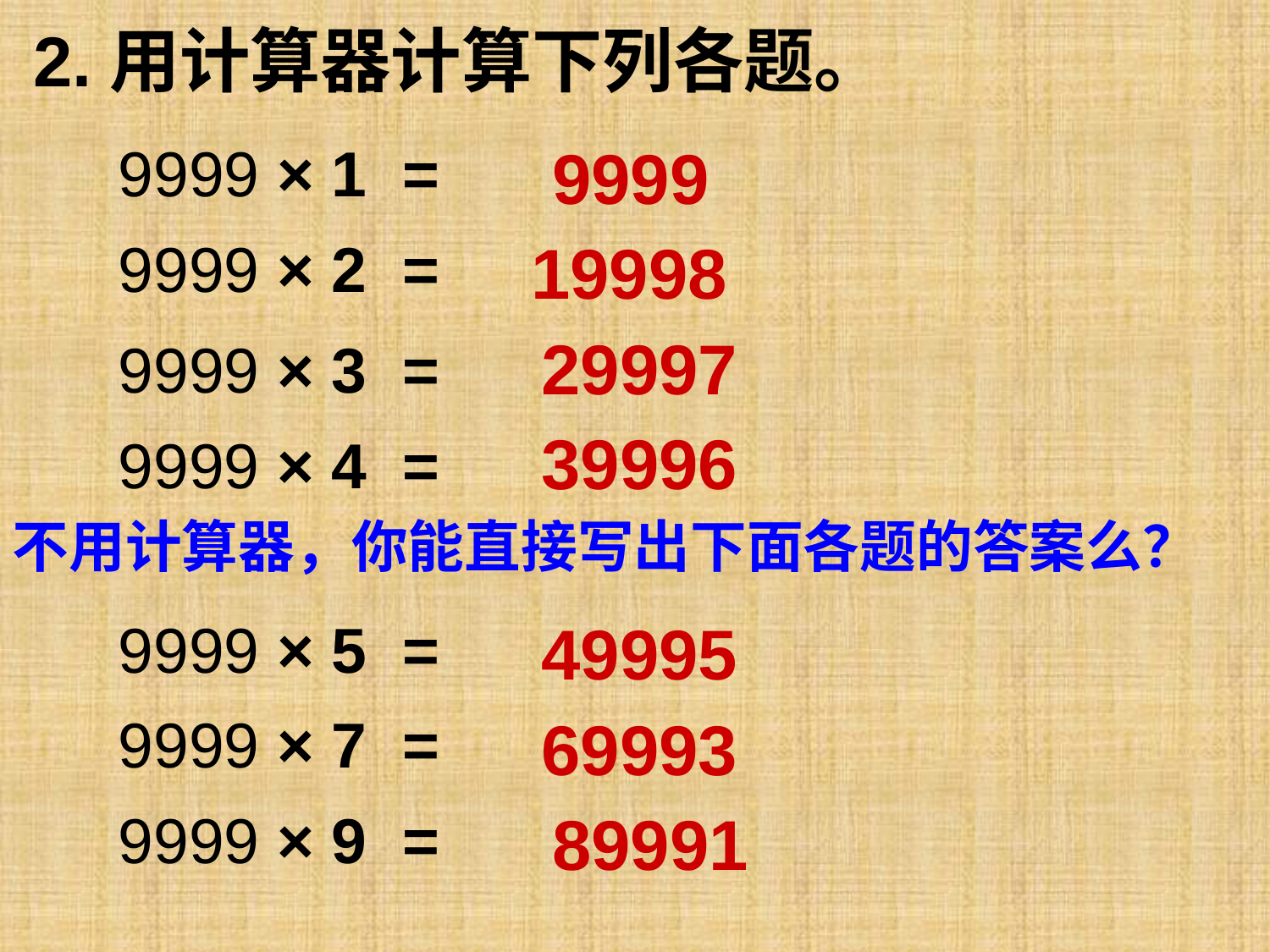

# 2.用计算器计算下列各题。
9999 × 1  =
9999
9999 × 2  =
19998
29997
9999 × 3  =
39996
9999 × 4  =
不用计算器，你能直接写出下面各题的答案么？
9999 × 5  =
49995
9999 × 7  =
69993
9999 × 9  =
89991